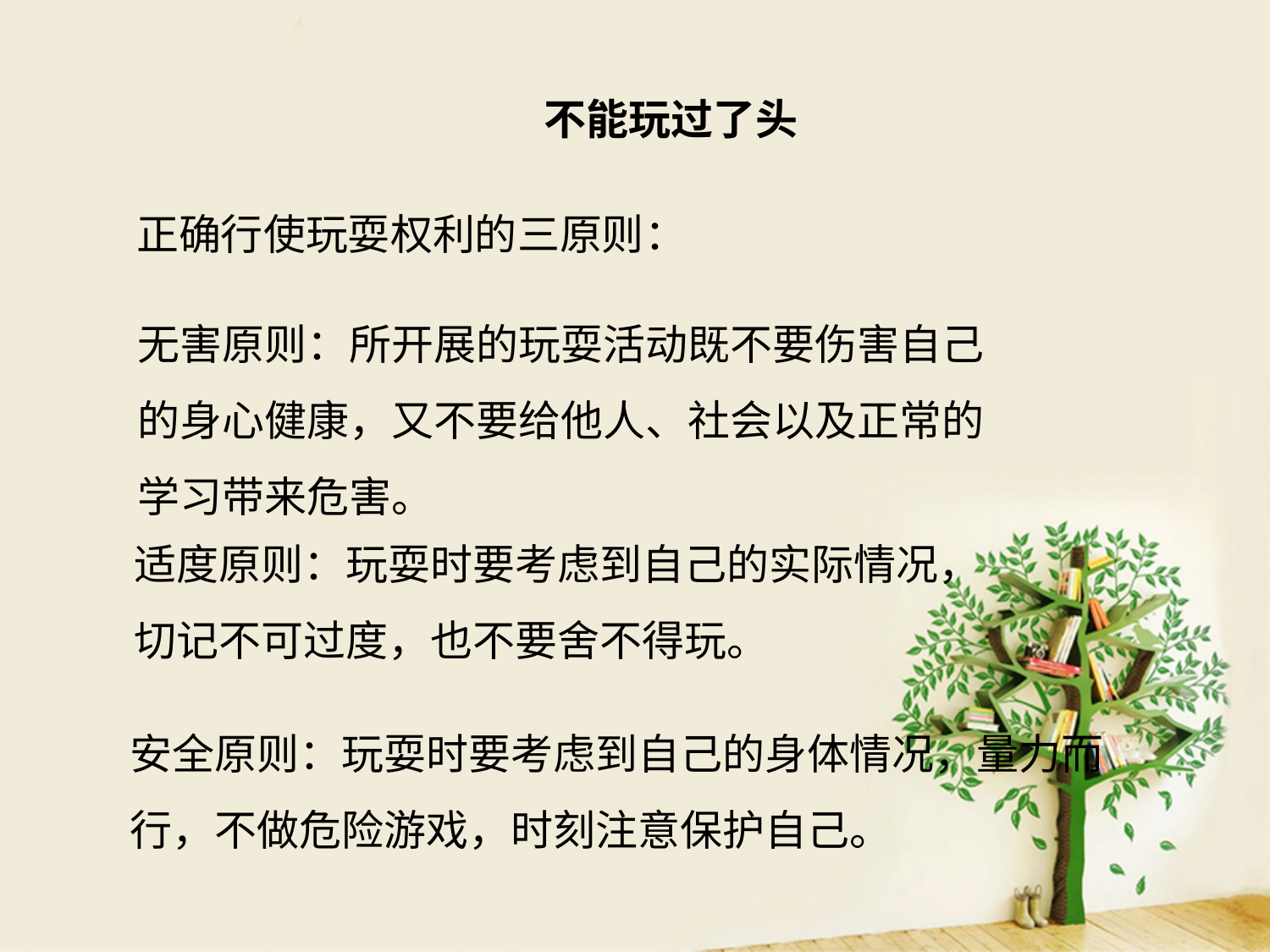

# 不能玩过了头
正确行使玩耍权利的三原则：
无害原则：所开展的玩耍活动既不要伤害自己
的身心健康，又不要给他人、社会以及正常的
学习带来危害。
适度原则：玩耍时要考虑到自己的实际情况，
切记不可过度，也不要舍不得玩。
安全原则：玩耍时要考虑到自己的身体情况，量力而行，不做危险游戏，时刻注意保护自己。